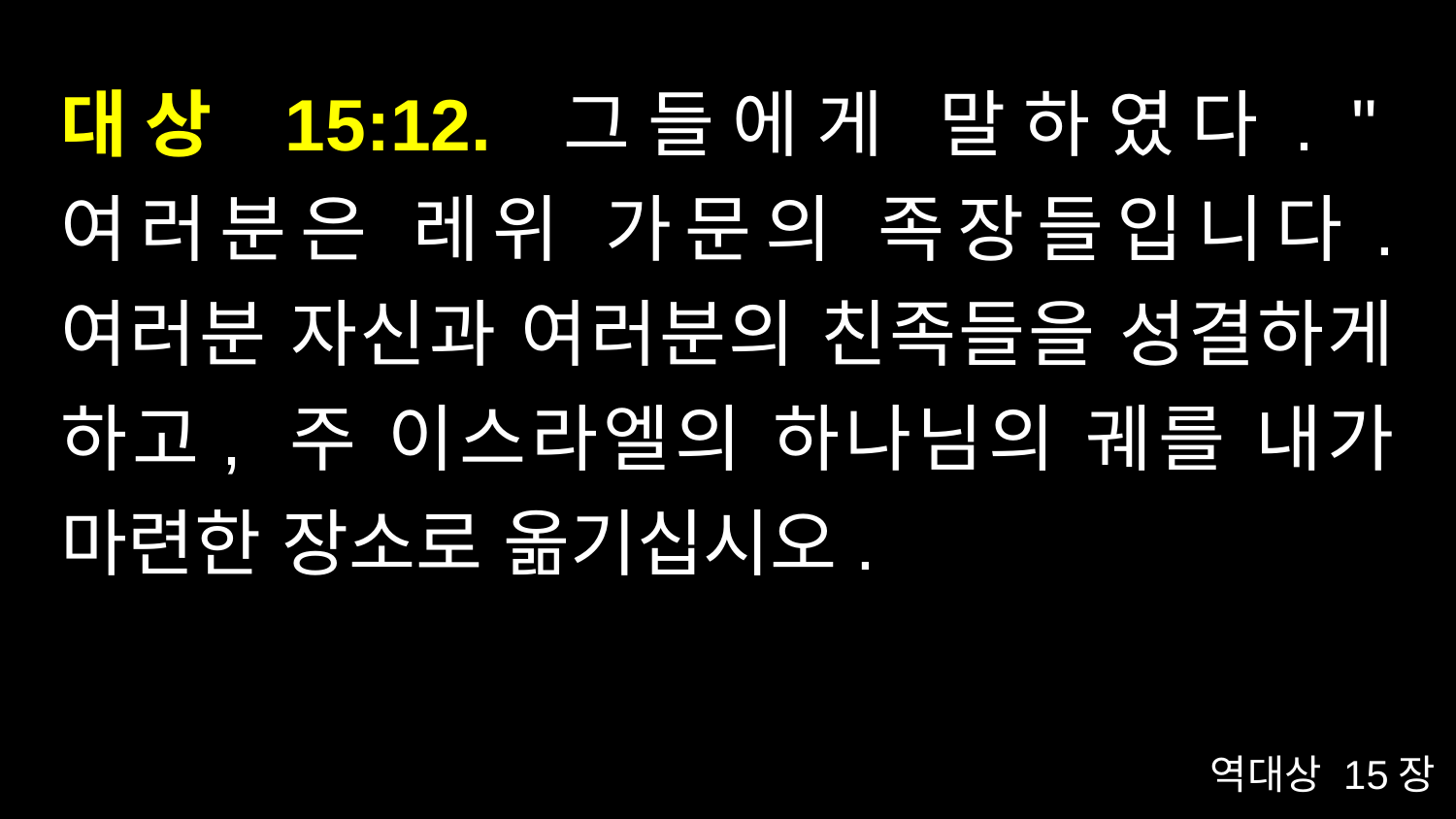

# 대상 15:12. 그들에게 말하였다. "여러분은 레위 가문의 족장들입니다. 여러분 자신과 여러분의 친족들을 성결하게 하고, 주 이스라엘의 하나님의 궤를 내가 마련한 장소로 옮기십시오.
역대상 15장